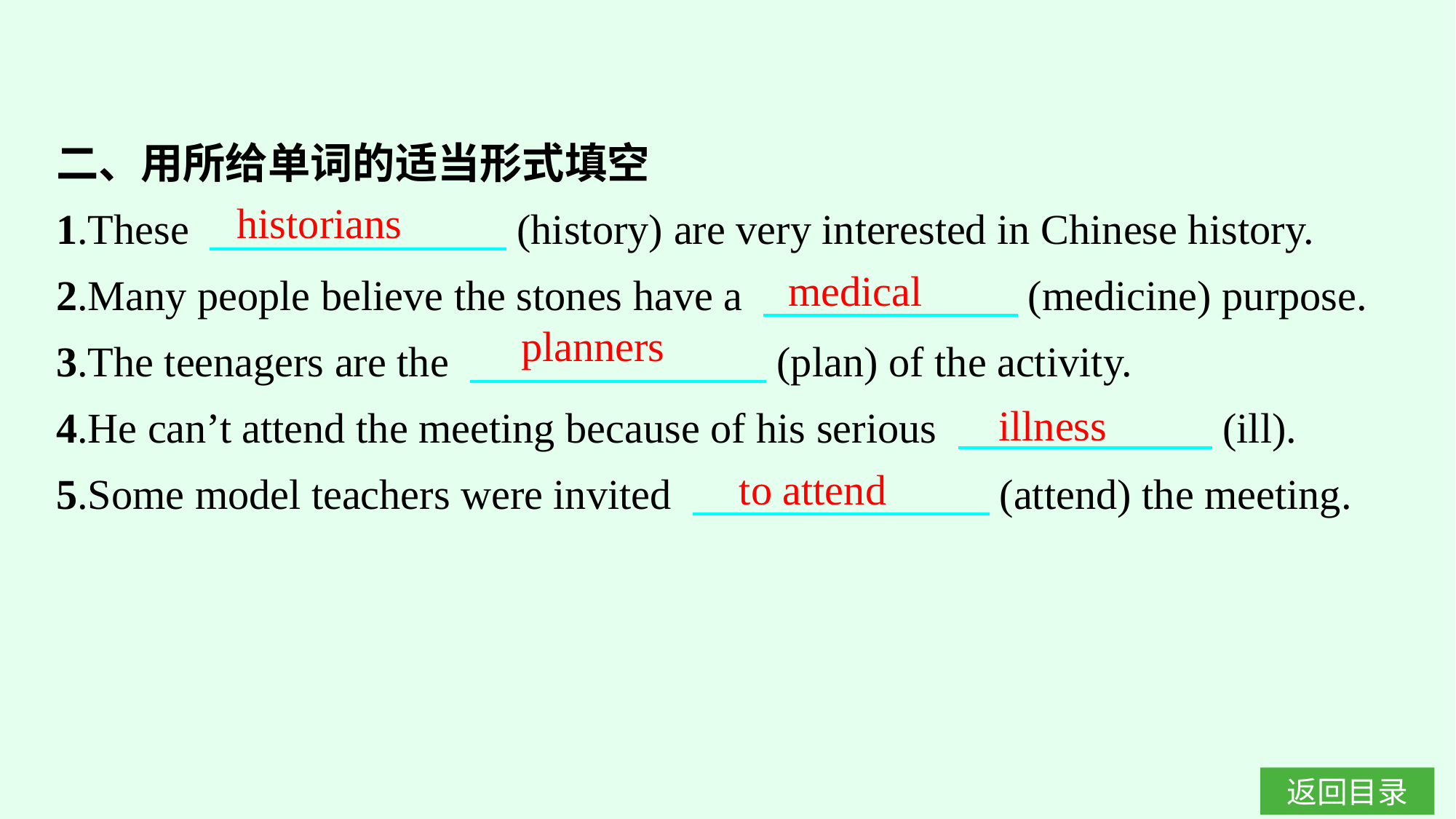

二、用所给单词的适当形式填空
1.These 　　　　　　　(history) are very interested in Chinese history.
2.Many people believe the stones have a 　　　　　　(medicine) purpose.
3.The teenagers are the 　　　　　　　(plan) of the activity.
4.He can’t attend the meeting because of his serious 　　　　　　(ill).
5.Some model teachers were invited 　　　　　　　(attend) the meeting.
historians
medical
planners
illness
to attend